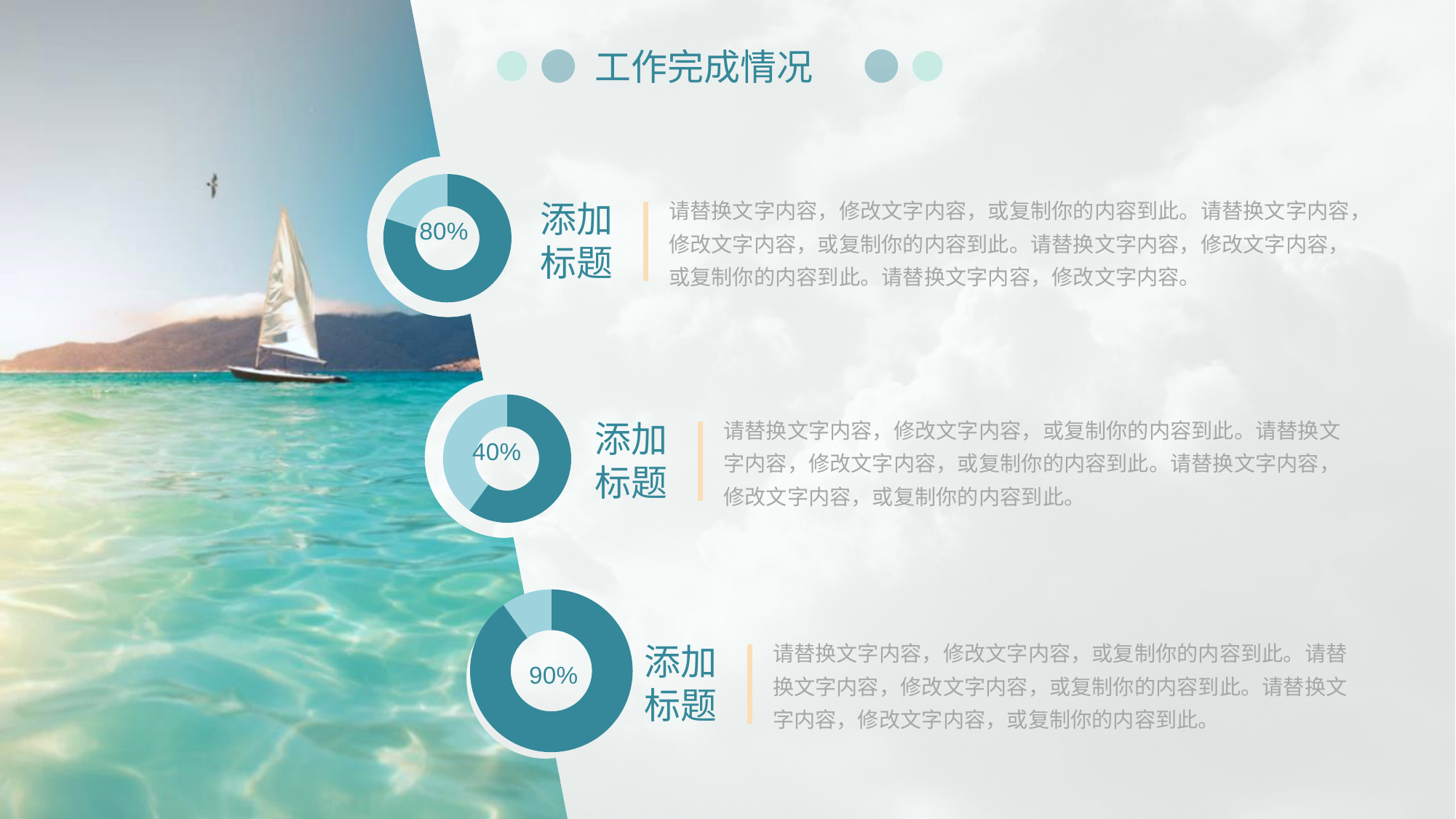

工作完成情况

### Chart

| Category | 销售额 |
|---|---|
| A | 0.8 |
| B | 0.2 |
请替换文字内容，修改文字内容，或复制你的内容到此。请替换文字内容，修改文字内容，或复制你的内容到此。请替换文字内容，修改文字内容，或复制你的内容到此。请替换文字内容，修改文字内容。
添加
标题

### Chart

| Category | 销售额 |
|---|---|
| A | 0.6 |
| B | 0.4 |
请替换文字内容，修改文字内容，或复制你的内容到此。请替换文字内容，修改文字内容，或复制你的内容到此。请替换文字内容，修改文字内容，或复制你的内容到此。
添加
标题

### Chart

| Category | 销售额 |
|---|---|
| A | 0.9 |
| B | 0.1 |
请替换文字内容，修改文字内容，或复制你的内容到此。请替换文字内容，修改文字内容，或复制你的内容到此。请替换文字内容，修改文字内容，或复制你的内容到此。
添加
标题